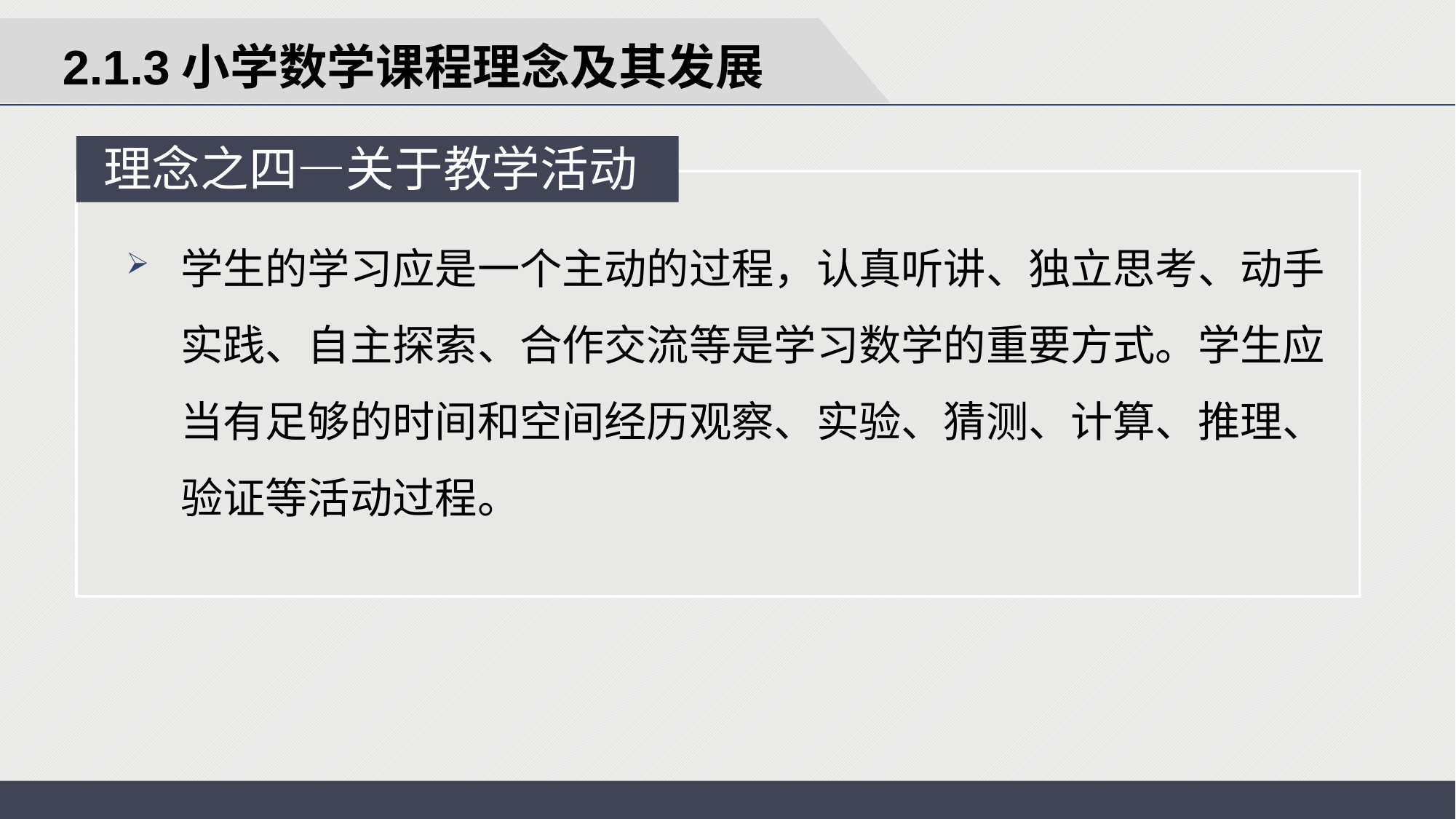

2.1.3小学数学课程理念及其发展
理念之四—关于教学活动

学生的学习应是一个主动的过程，认真听讲、独立思考、动手实践、自主探索、合作交流等是学习数学的重要方式。学生应当有足够的时间和空间经历观察、实验、猜测、计算、推理、验证等活动过程。